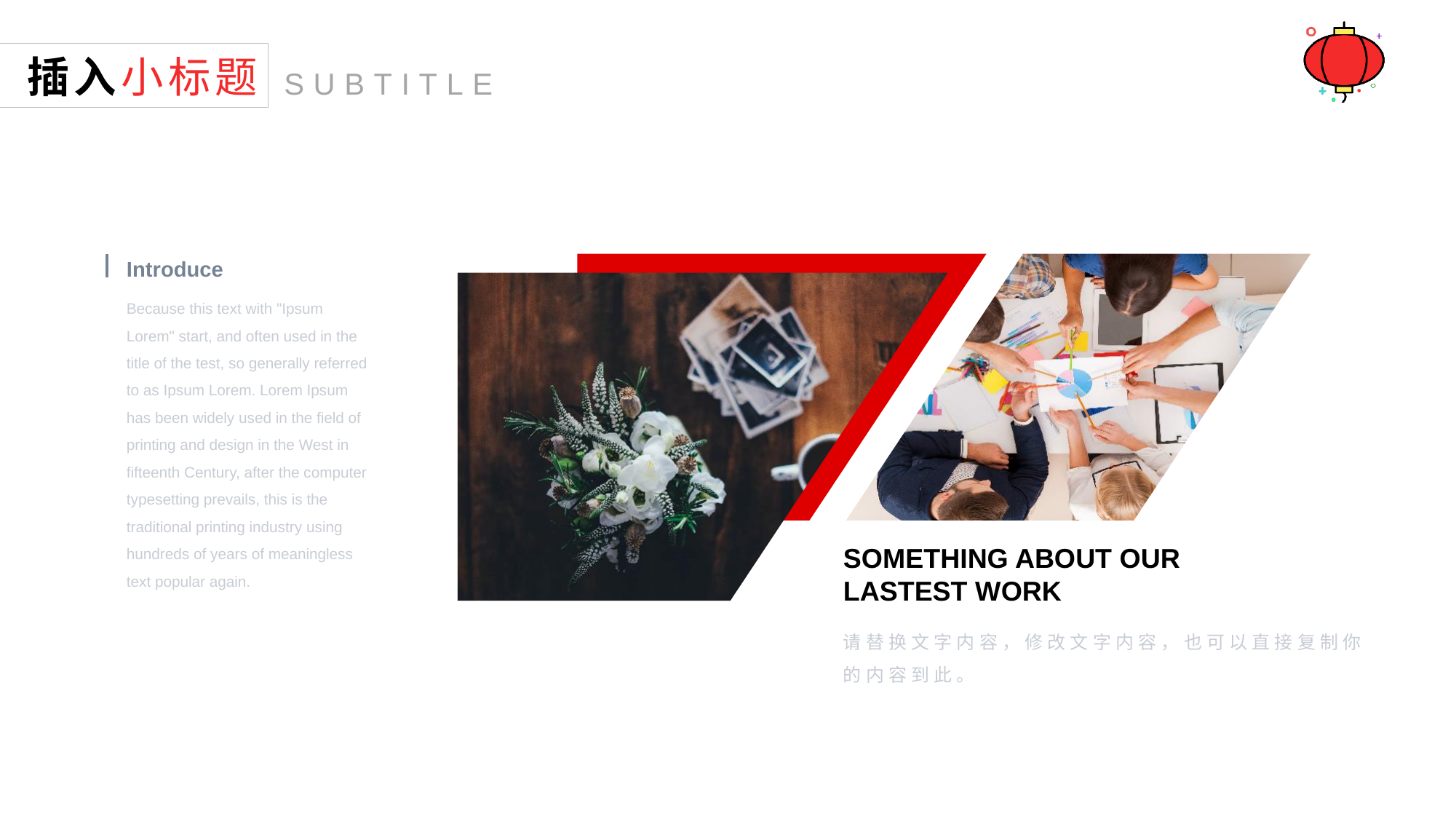

插入小标题
SUBTITLE
Introduce
Because this text with "Ipsum Lorem" start, and often used in the title of the test, so generally referred to as Ipsum Lorem. Lorem Ipsum has been widely used in the field of printing and design in the West in fifteenth Century, after the computer typesetting prevails, this is the traditional printing industry using hundreds of years of meaningless text popular again.

SOMETHING ABOUT OUR LASTEST WORK
请替换文字内容，修改文字内容，也可以直接复制你的内容到此。